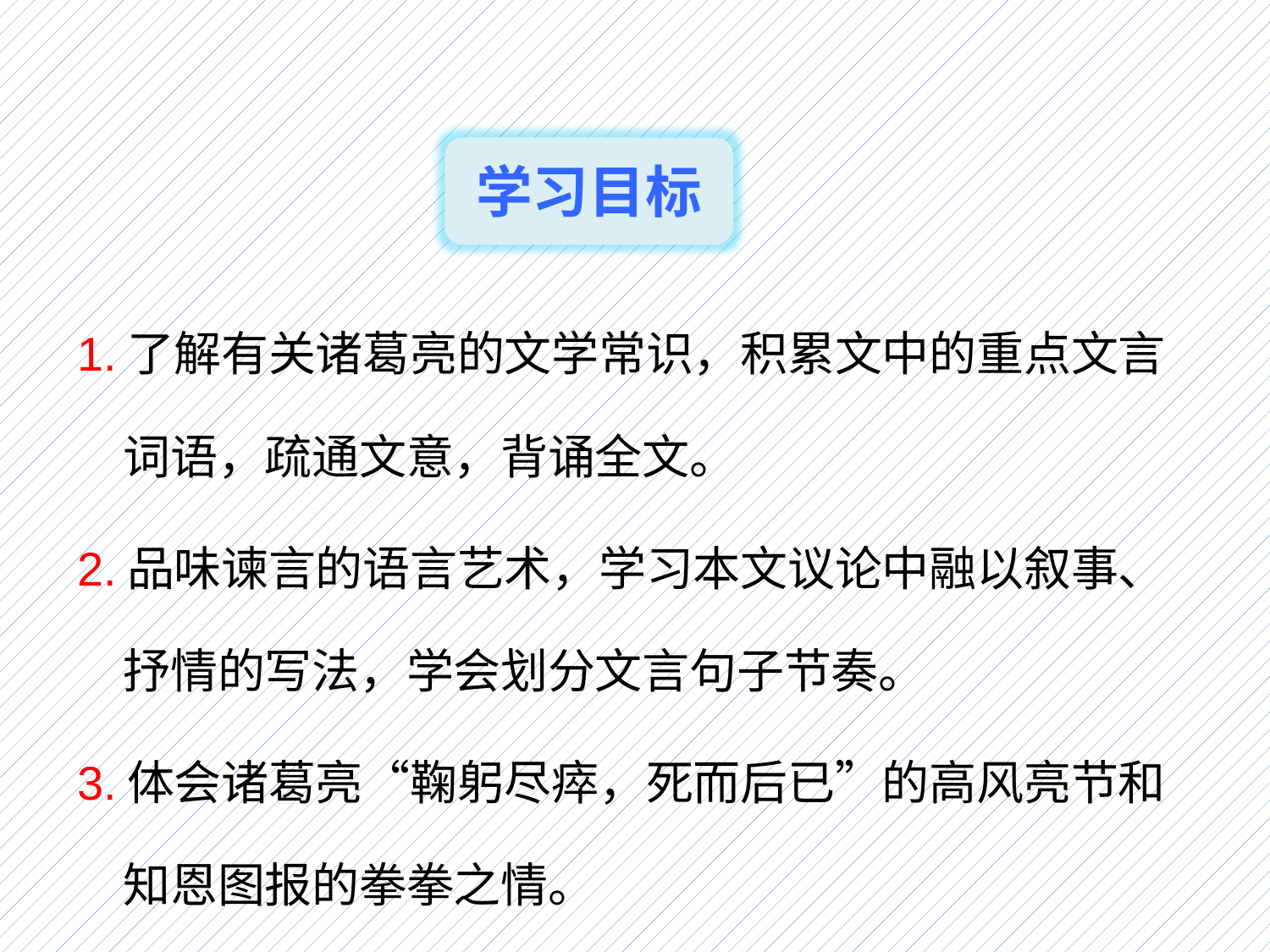

学习目标
1.了解有关诸葛亮的文学常识，积累文中的重点文言词语，疏通文意，背诵全文。
2.品味谏言的语言艺术，学习本文议论中融以叙事、抒情的写法，学会划分文言句子节奏。
3.体会诸葛亮“鞠躬尽瘁，死而后已”的高风亮节和知恩图报的拳拳之情。